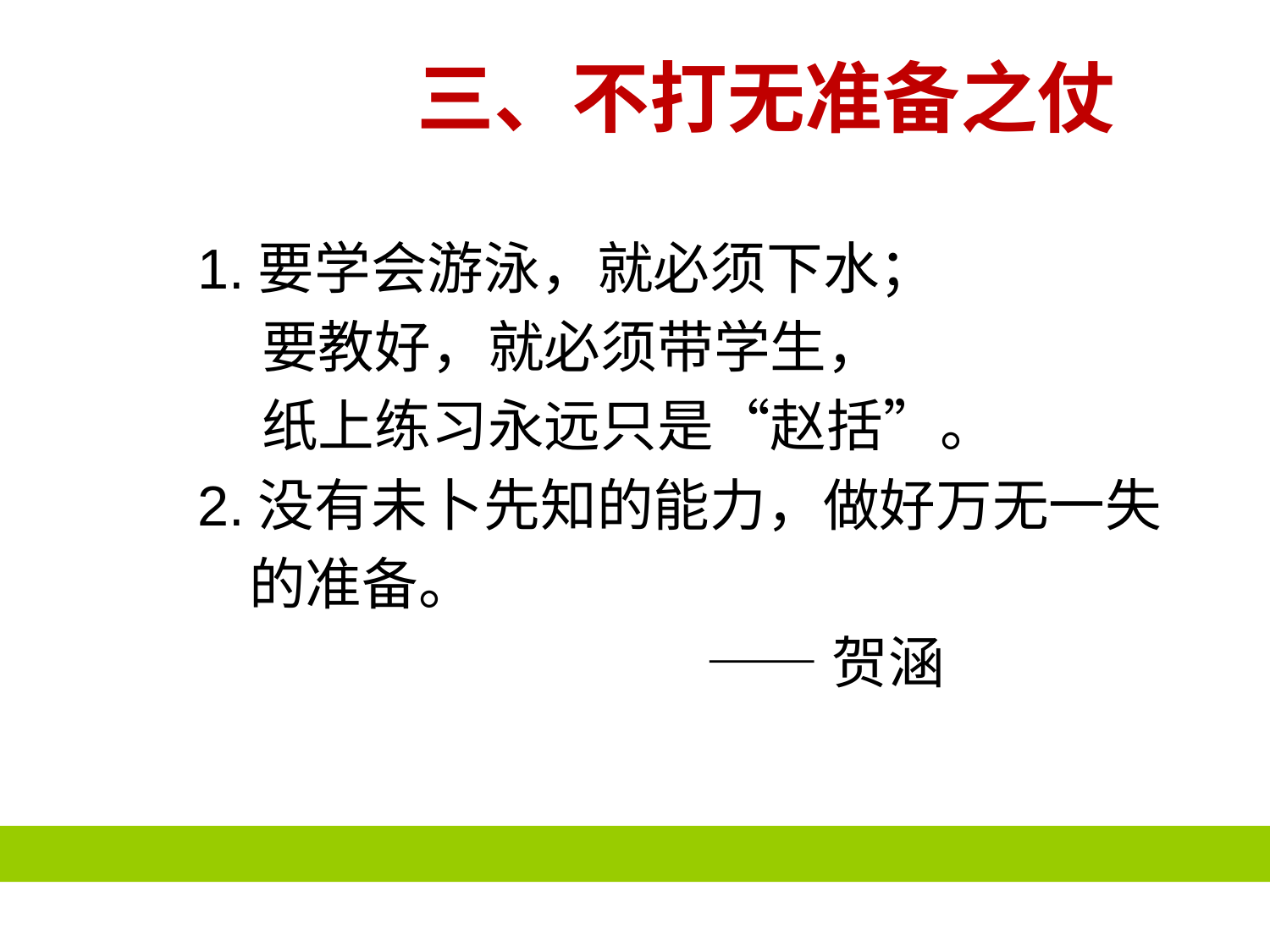

# 三、不打无准备之仗
1.要学会游泳，就必须下水；
    要教好，就必须带学生，
    纸上练习永远只是“赵括”。
2.没有未卜先知的能力，做好万无一失
   的准备。
                                        ——贺涵